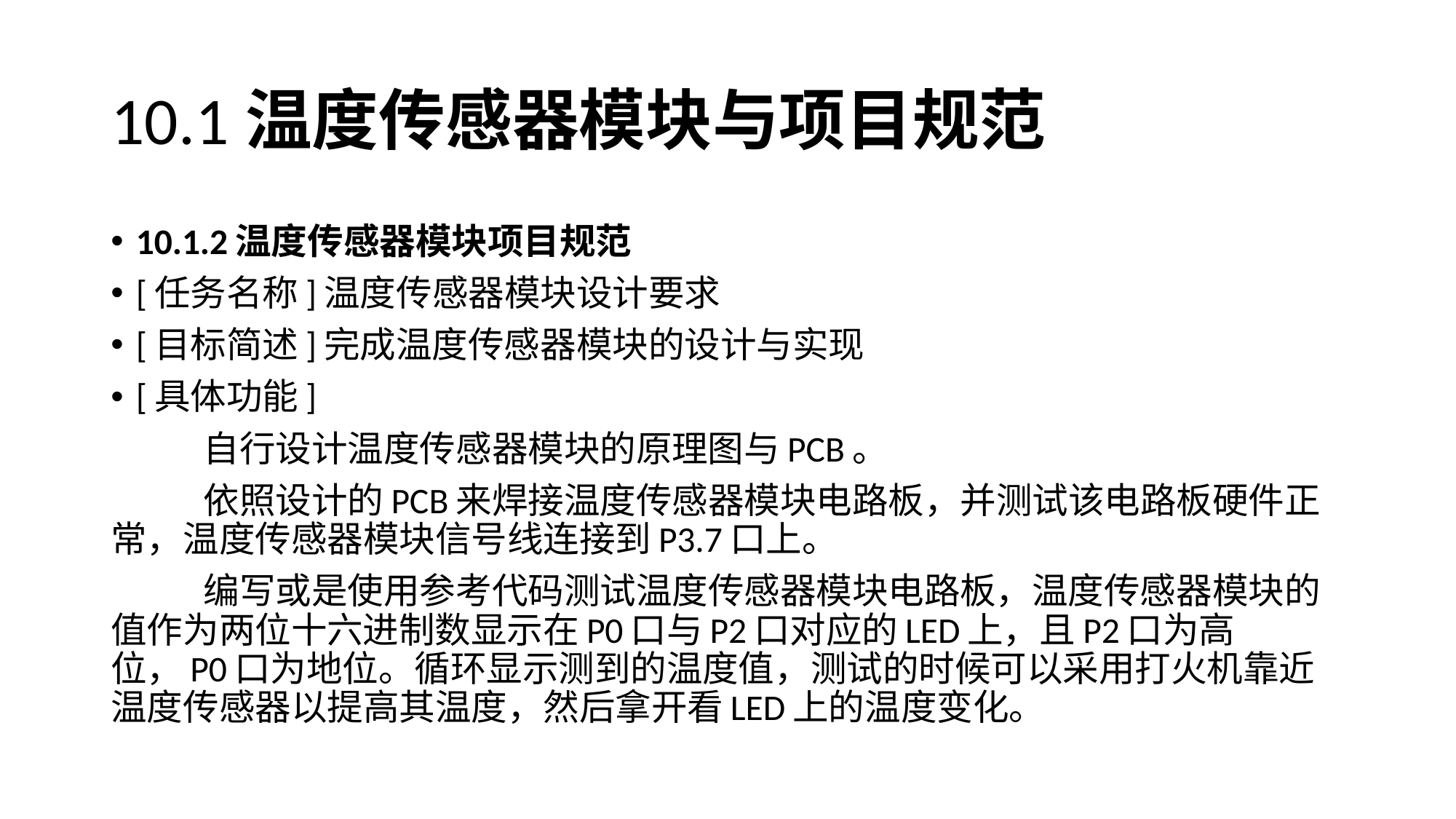

# 10.1温度传感器模块与项目规范
10.1.2温度传感器模块项目规范
[任务名称]温度传感器模块设计要求
[目标简述]完成温度传感器模块的设计与实现
[具体功能]
	自行设计温度传感器模块的原理图与PCB。
	依照设计的PCB来焊接温度传感器模块电路板，并测试该电路板硬件正常，温度传感器模块信号线连接到P3.7口上。
	编写或是使用参考代码测试温度传感器模块电路板，温度传感器模块的值作为两位十六进制数显示在P0口与P2口对应的LED上，且P2口为高位，P0口为地位。循环显示测到的温度值，测试的时候可以采用打火机靠近温度传感器以提高其温度，然后拿开看LED上的温度变化。